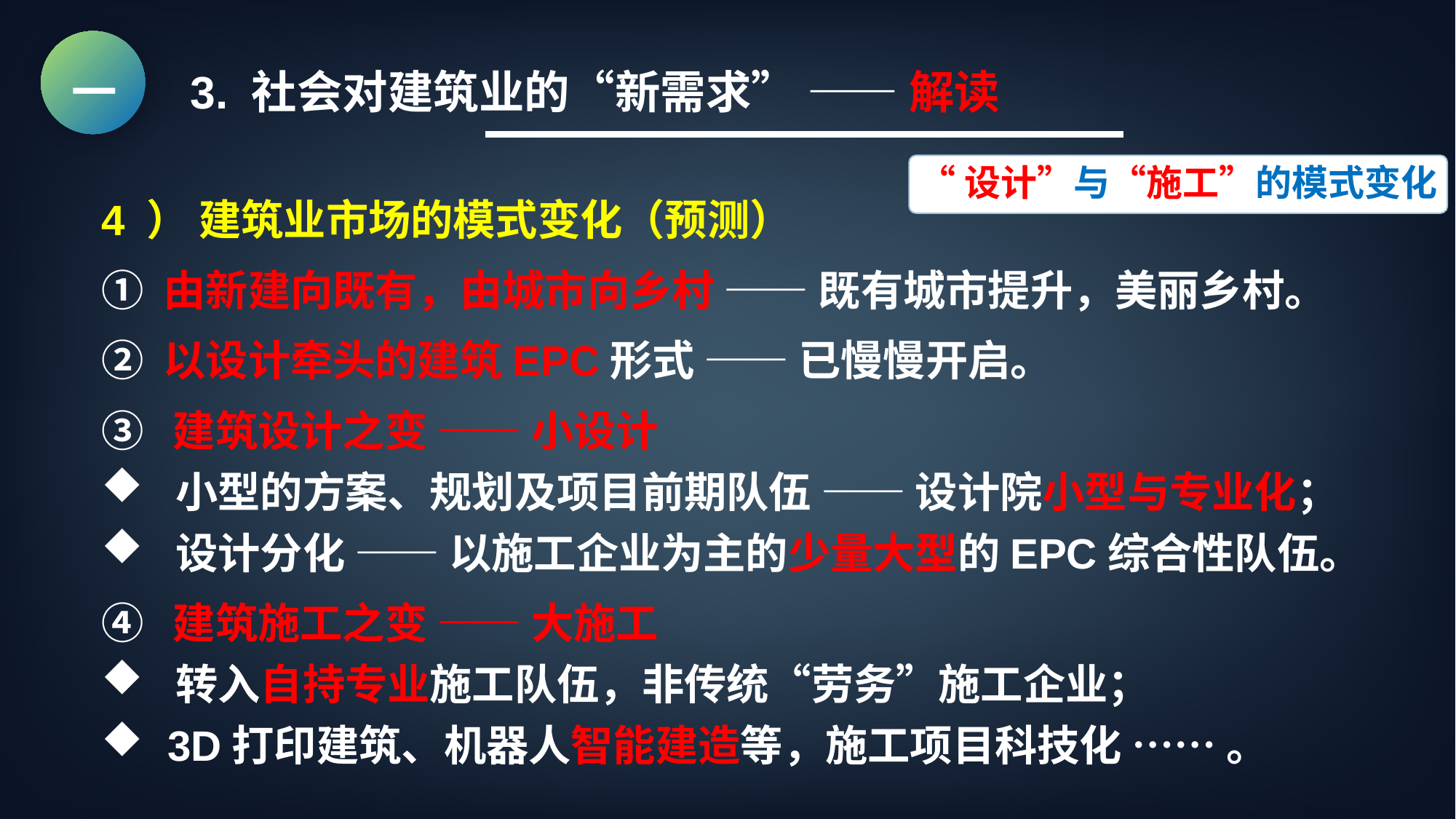

一      3. 社会对建筑业的“新需求” —— 解读

“设计”与“施工”的模式变化
4 ） 建筑业市场的模式变化（预测）
① 由新建向既有，由城市向乡村 —— 既有城市提升，美丽乡村。
② 以设计牵头的建筑EPC形式 —— 已慢慢开启。
③  建筑设计之变 —— 小设计
 小型的方案、规划及项目前期队伍 —— 设计院小型与专业化；
 设计分化 —— 以施工企业为主的少量大型的EPC综合性队伍。
④  建筑施工之变 —— 大施工
 转入自持专业施工队伍，非传统“劳务”施工企业；
 3D打印建筑、机器人智能建造等，施工项目科技化 …… 。